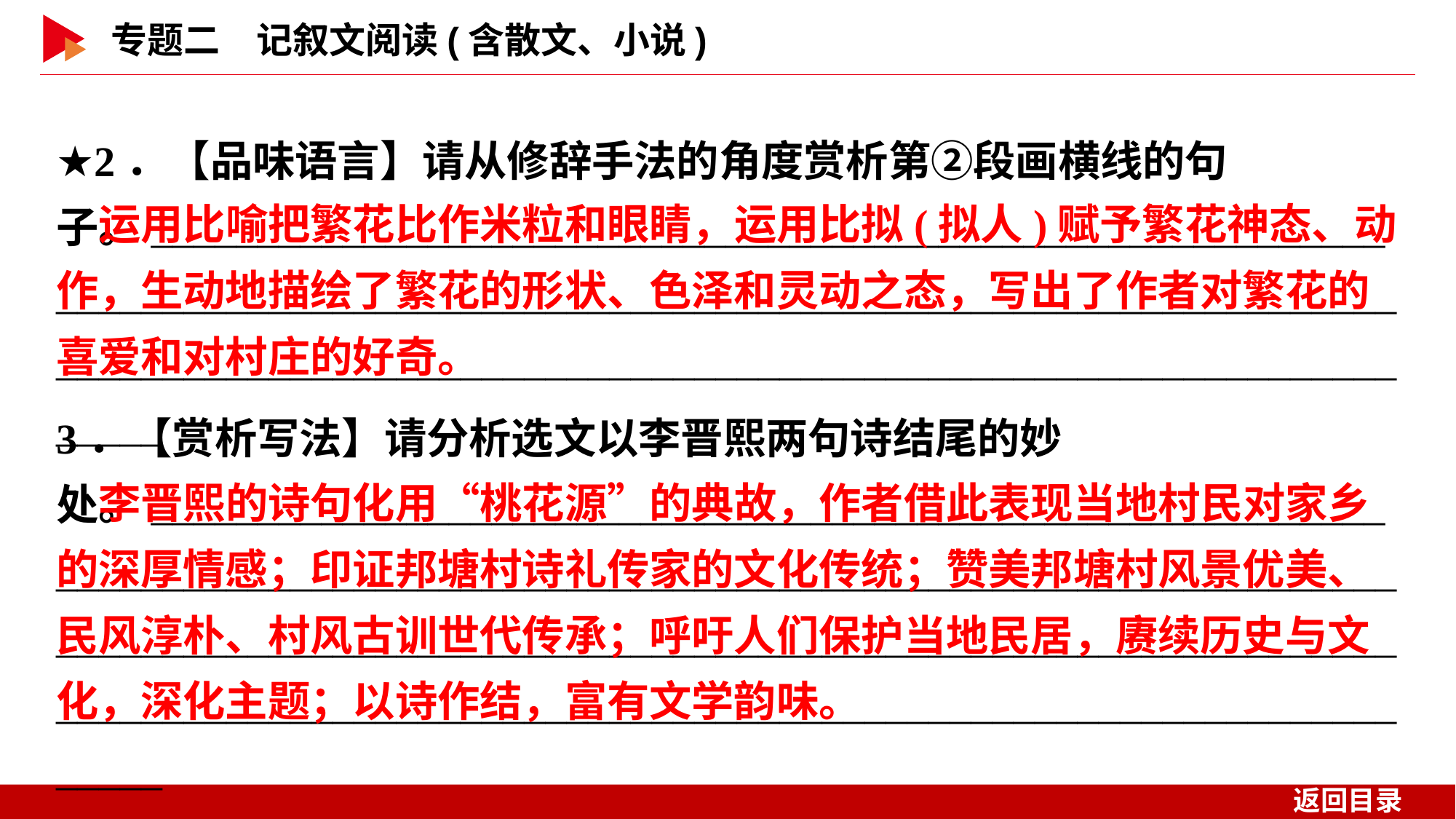

★2．【品味语言】请从修辞手法的角度赏析第②段画横线的句子。_____________________________________________________________________________________________________________________________________________________________________________________________
　运用比喻把繁花比作米粒和眼睛，运用比拟(拟人)赋予繁花神态、动作，生动地描绘了繁花的形状、色泽和灵动之态，写出了作者对繁花的喜爱和对村庄的好奇。
3．【赏析写法】请分析选文以李晋熙两句诗结尾的妙处。____________________________________________________________________________________________________________________________________________________________________________________________________________________________________________________________
　李晋熙的诗句化用“桃花源”的典故，作者借此表现当地村民对家乡的深厚情感；印证邦塘村诗礼传家的文化传统；赞美邦塘村风景优美、民风淳朴、村风古训世代传承；呼吁人们保护当地民居，赓续历史与文化，深化主题；以诗作结，富有文学韵味。